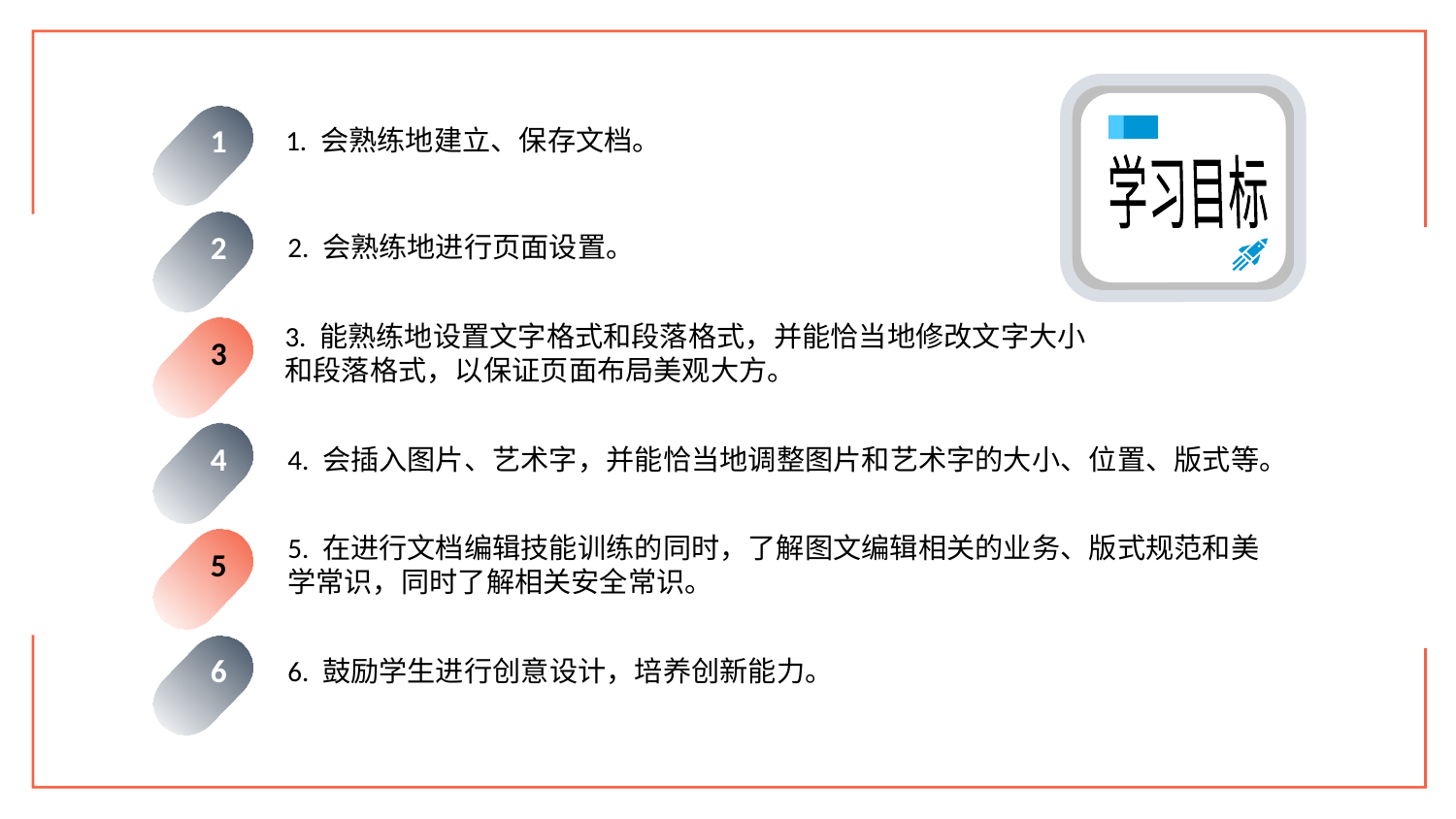

1. 会熟练地建立、保存文档。
1

学习目标
2. 会熟练地进行页面设置。
2

3. 能熟练地设置文字格式和段落格式，并能恰当地修改文字大小和段落格式，以保证页面布局美观大方。
3

4. 会插入图片、艺术字，并能恰当地调整图片和艺术字的大小、位置、版式等。
4

5. 在进行文档编辑技能训练的同时，了解图文编辑相关的业务、版式规范和美学常识，同时了解相关安全常识。
5

6. 鼓励学生进行创意设计，培养创新能力。
6